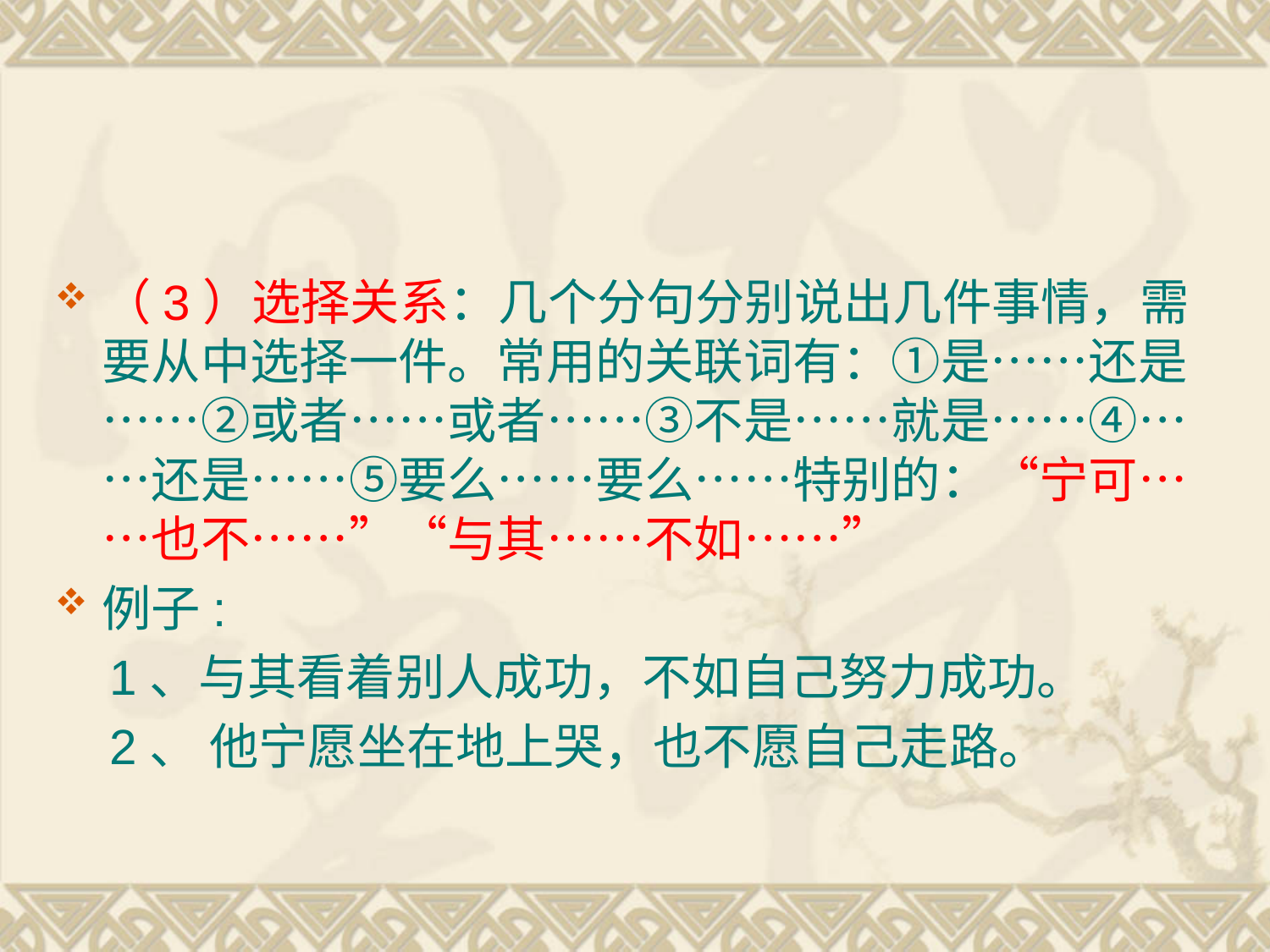

#
（3）选择关系：几个分句分别说出几件事情，需要从中选择一件。常用的关联词有：①是……还是……②或者……或者……③不是……就是……④……还是……⑤要么……要么……特别的：“宁可……也不……”“与其……不如……”
例子:
    1、与其看着别人成功，不如自己努力成功。
    2、 他宁愿坐在地上哭，也不愿自己走路。